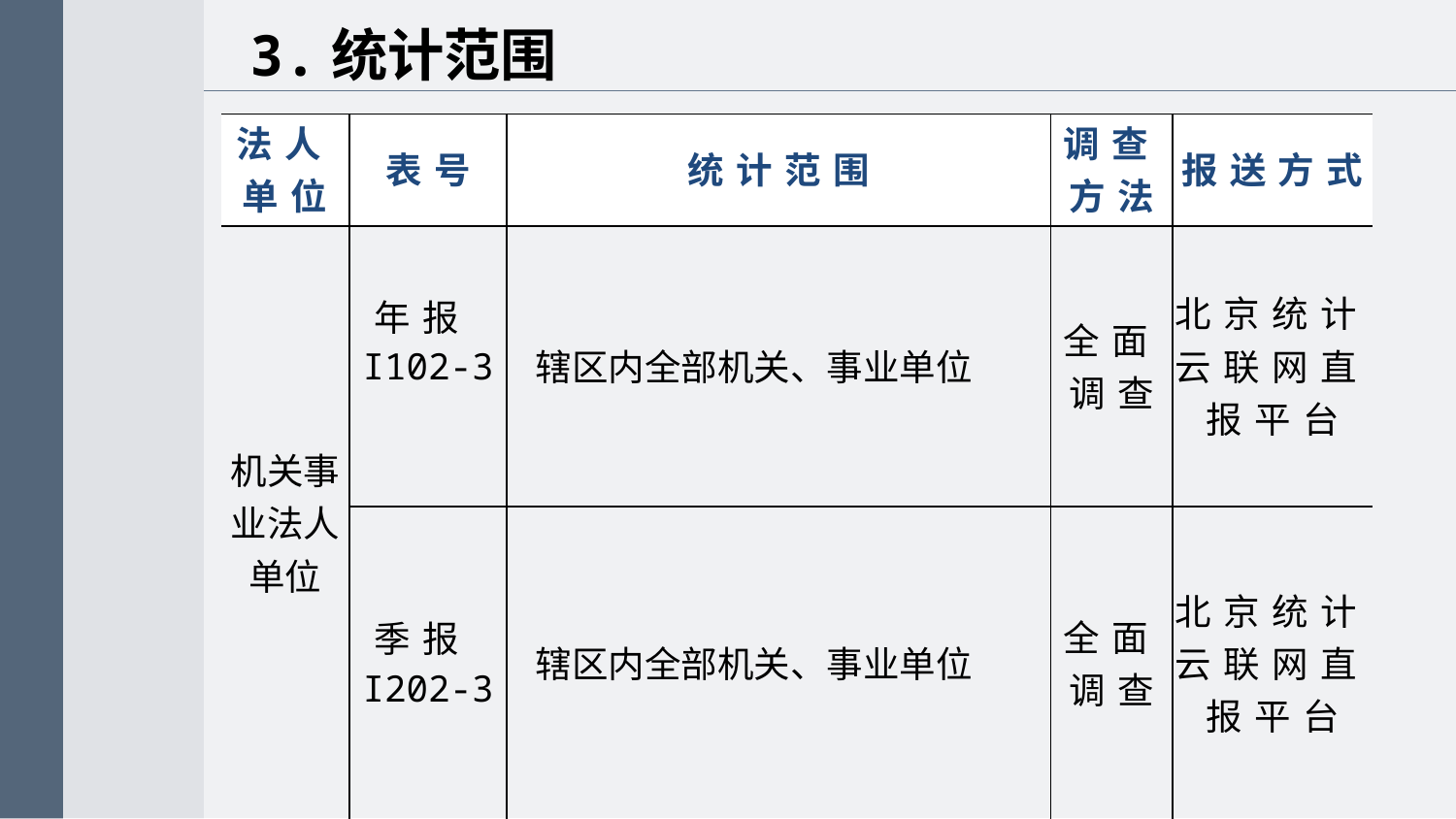

3.统计范围
| 法人单位 | 表号 | 统计范围 | 调查方法 | 报送方式 |
| --- | --- | --- | --- | --- |
| 机关事业法人单位 | 年报I102-3 | 辖区内全部机关、事业单位 | 全面调查 | 北京统计云联网直报平台 |
|  | 季报I202-3 | 辖区内全部机关、事业单位 | 全面调查 | 北京统计云联网直报平台 |